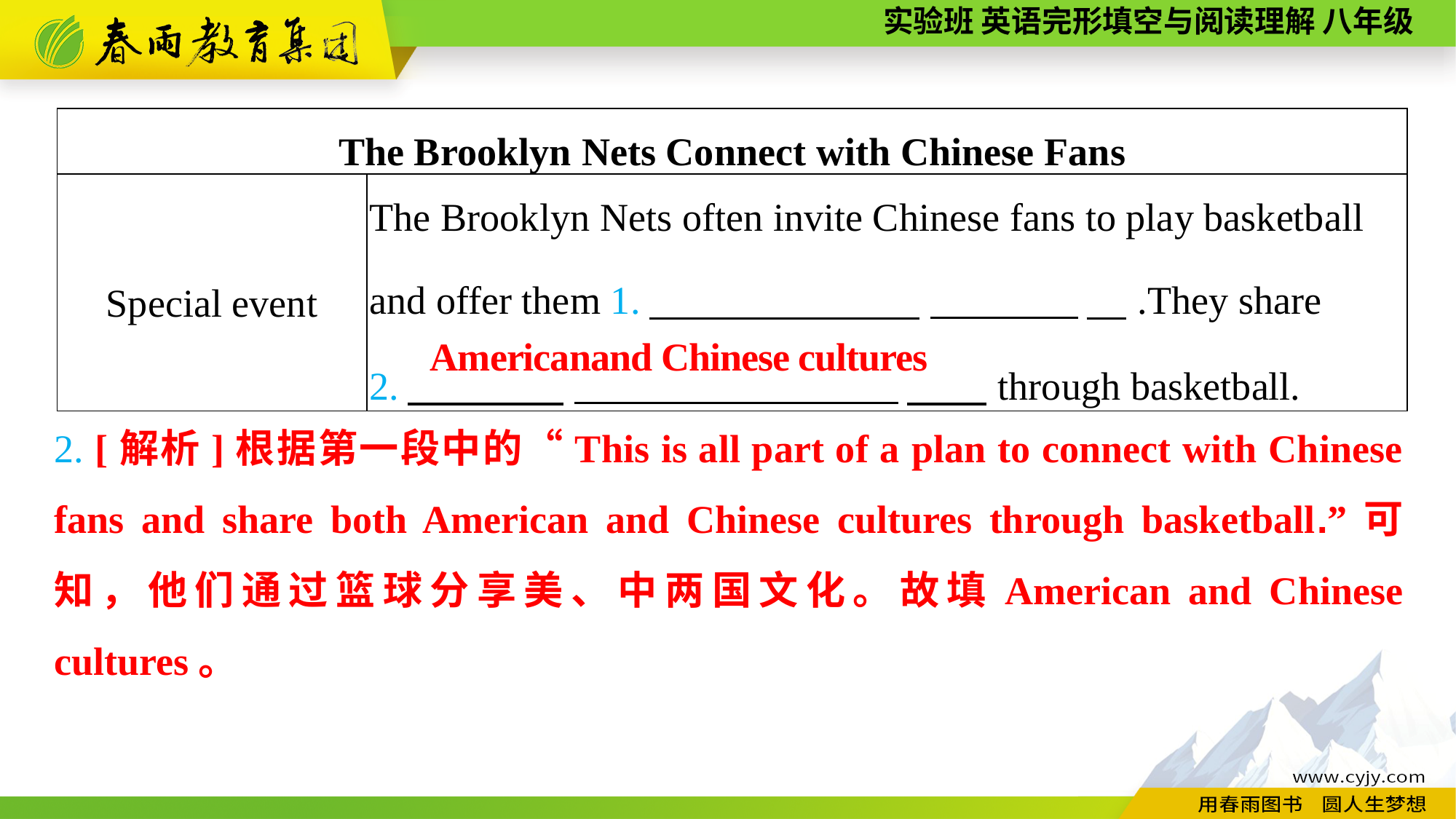

| The Brooklyn Nets Connect with Chinese Fans |  |
| --- | --- |
| Special event | The Brooklyn Nets often invite Chinese fans to play basketball and offer them 1.　　 　, 　.They share 2.　 . 　，through basketball. |
Americanand Chinese cultures
2. [解析]根据第一段中的“This is all part of a plan to connect with Chinese fans and share both American and Chinese cultures through basketball.”可知，他们通过篮球分享美、中两国文化。故填American and Chinese cultures。